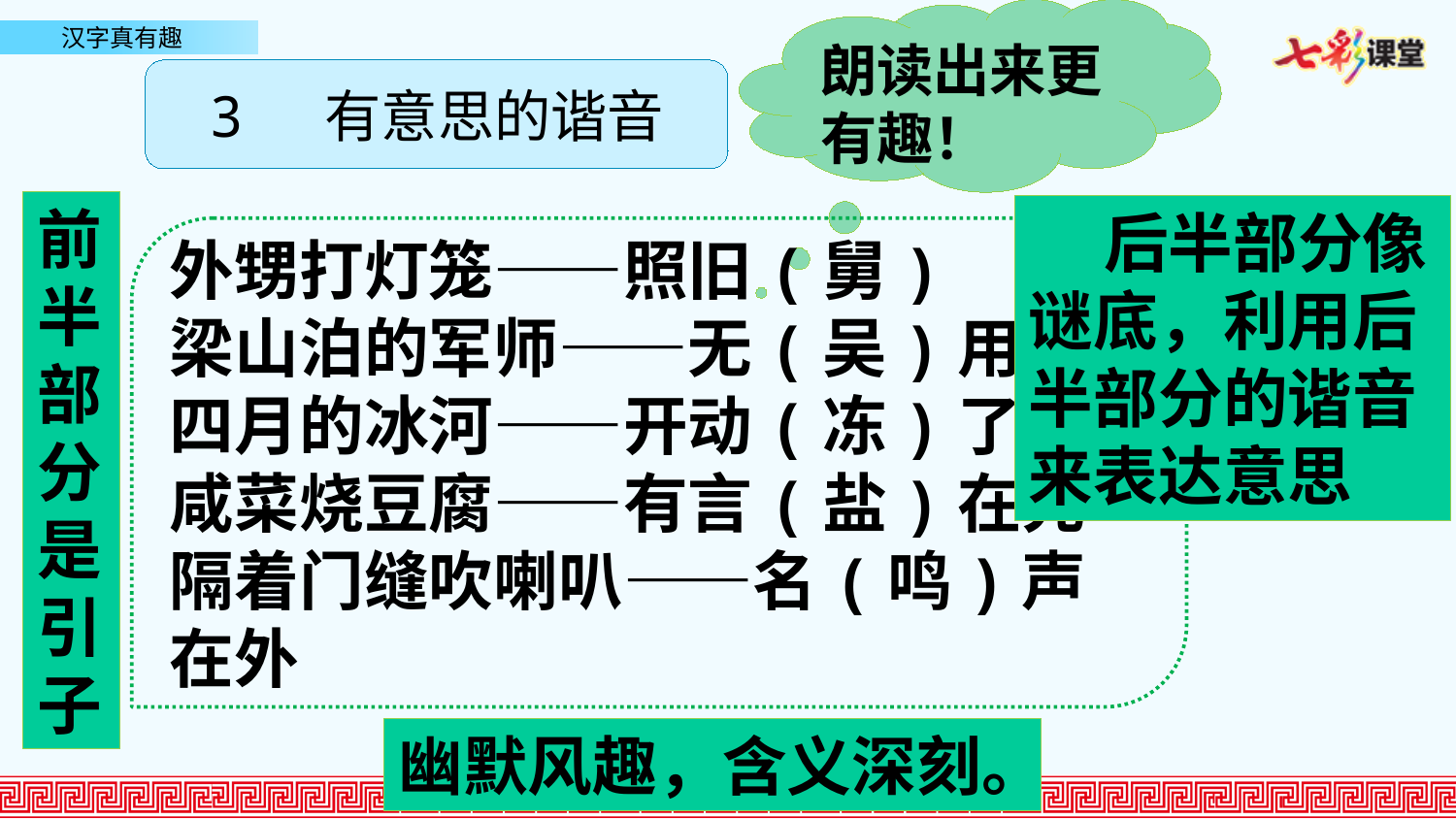

朗读出来更有趣！
3  有意思的谐音
前半部分是引子
    后半部分像谜底，利用后半部分的谐音来表达意思
外甥打灯笼——照旧(舅)
梁山泊的军师——无(吴)用
四月的冰河——开动(冻)了
咸菜烧豆腐——有言(盐)在先
隔着门缝吹喇叭——名(鸣)声在外
幽默风趣，含义深刻。